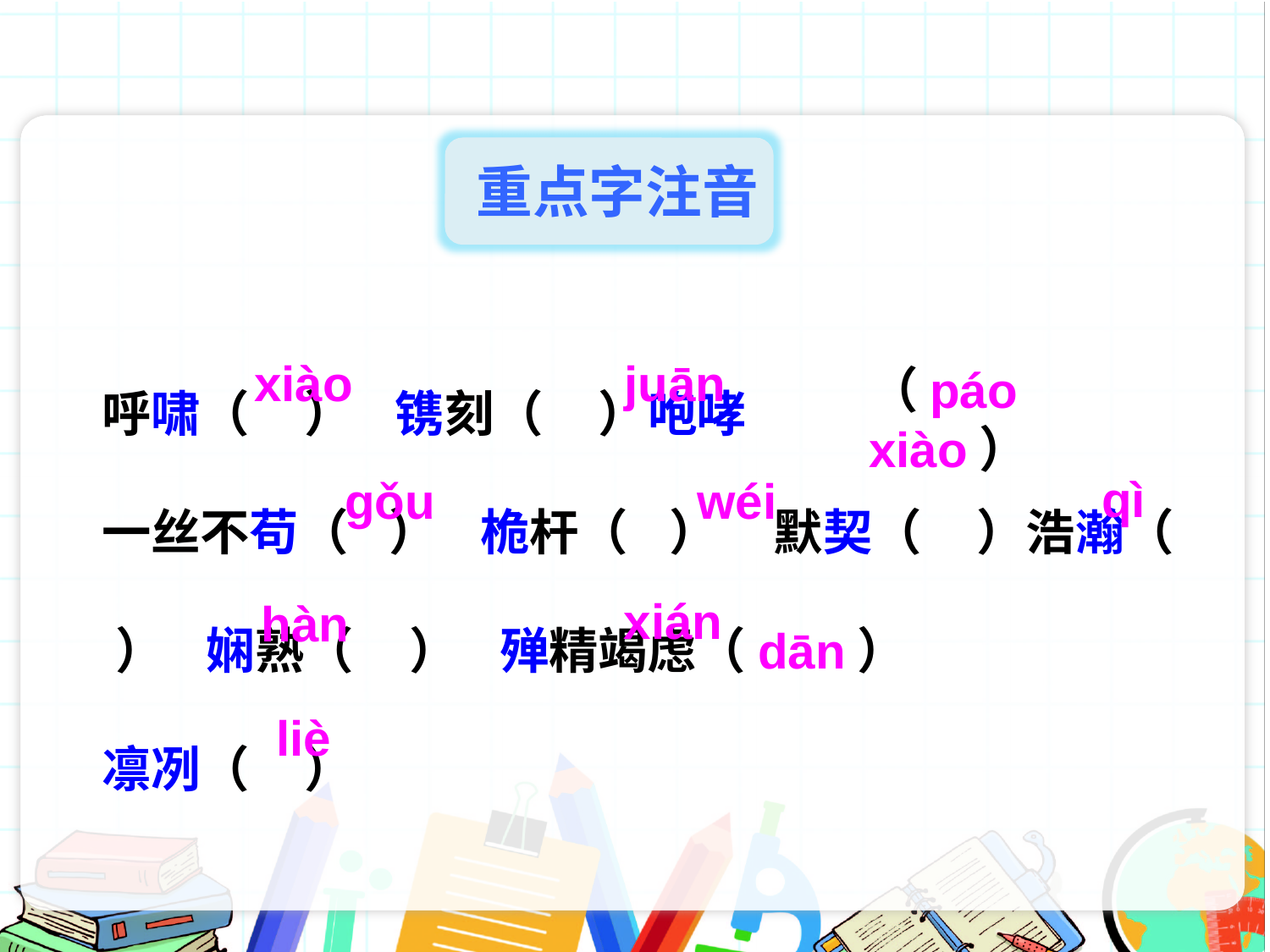

重点字注音
呼啸（    ）   镌刻（    ）咆哮
一丝不苟（   ）   桅杆（   ）    默契（    ）浩瀚（    ）   娴熟（    ）   殚精竭虑（dān）
凛冽（    ）

xiào
juān
（páo xiào）
qì
ɡǒu
wéi
xián
hàn
liè